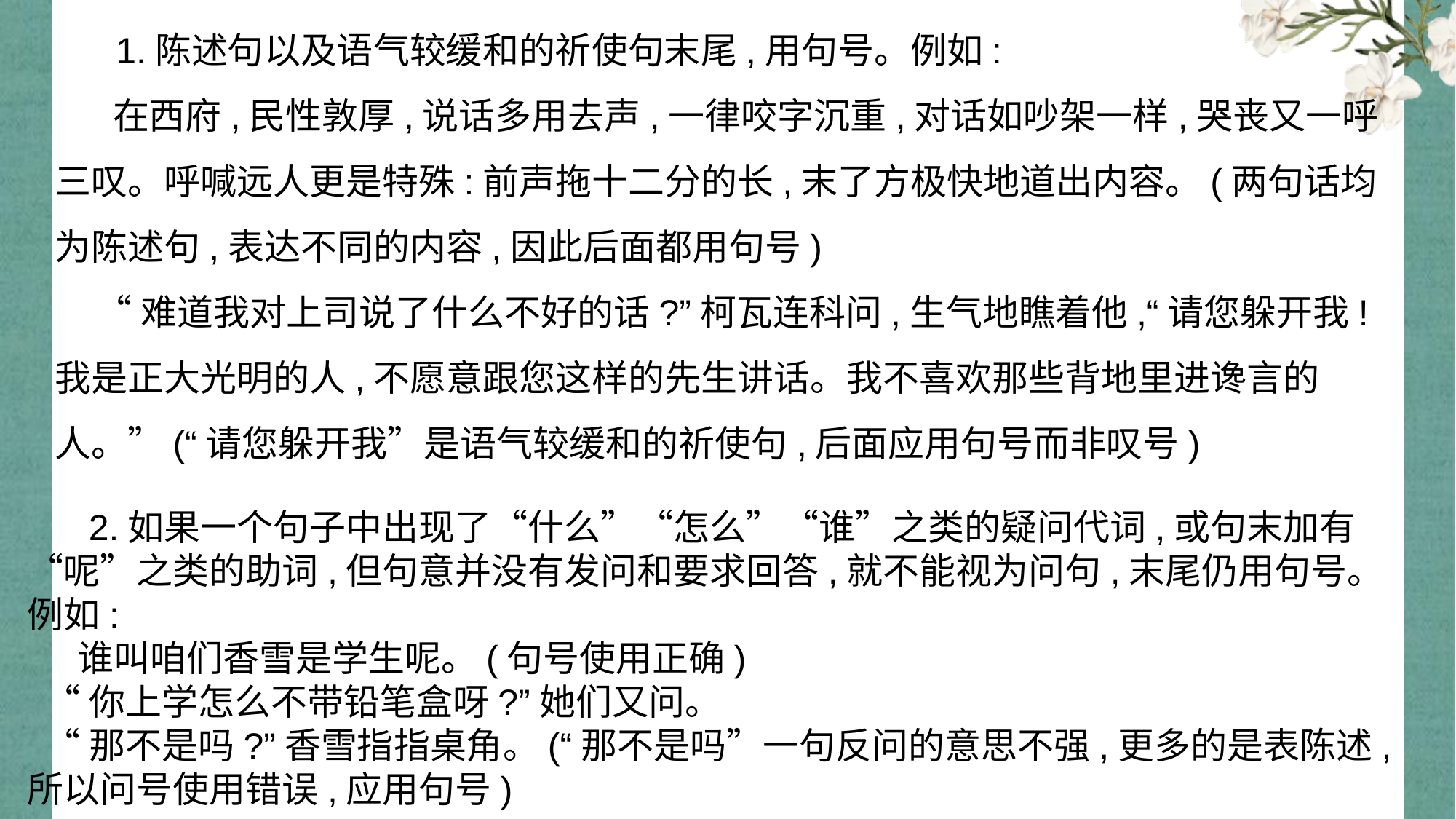

1.陈述句以及语气较缓和的祈使句末尾,用句号。例如:
      在西府,民性敦厚,说话多用去声,一律咬字沉重,对话如吵架一样,哭丧又一呼三叹。呼喊远人更是特殊:前声拖十二分的长,末了方极快地道出内容。(两句话均为陈述句,表达不同的内容,因此后面都用句号)
     “难道我对上司说了什么不好的话?”柯瓦连科问,生气地瞧着他,“请您躲开我!我是正大光明的人,不愿意跟您这样的先生讲话。我不喜欢那些背地里进谗言的人。”(“请您躲开我”是语气较缓和的祈使句,后面应用句号而非叹号)

      2.如果一个句子中出现了“什么”“怎么”“谁”之类的疑问代词,或句末加有“呢”之类的助词,但句意并没有发问和要求回答,就不能视为问句,末尾仍用句号。例如:
     谁叫咱们香雪是学生呢。(句号使用正确)
  “你上学怎么不带铅笔盒呀?”她们又问。
  “那不是吗?”香雪指指桌角。(“那不是吗”一句反问的意思不强,更多的是表陈述,所以问号使用错误,应用句号)